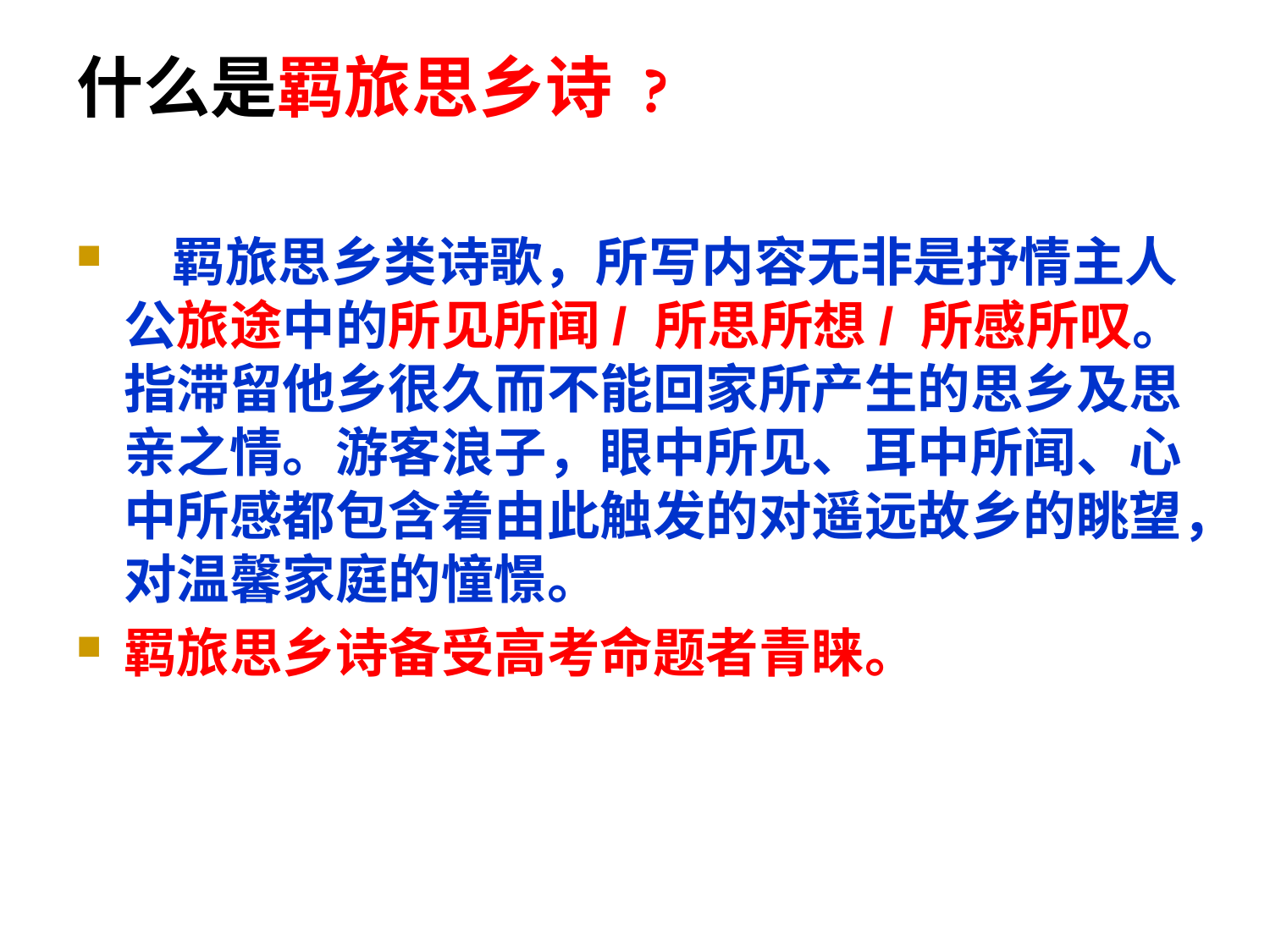

# 什么是羁旅思乡诗 ?
   羁旅思乡类诗歌，所写内容无非是抒情主人公旅途中的所见所闻/ 所思所想/ 所感所叹。指滞留他乡很久而不能回家所产生的思乡及思亲之情。游客浪子，眼中所见、耳中所闻、心中所感都包含着由此触发的对遥远故乡的眺望，对温馨家庭的憧憬。
羁旅思乡诗备受高考命题者青睐。